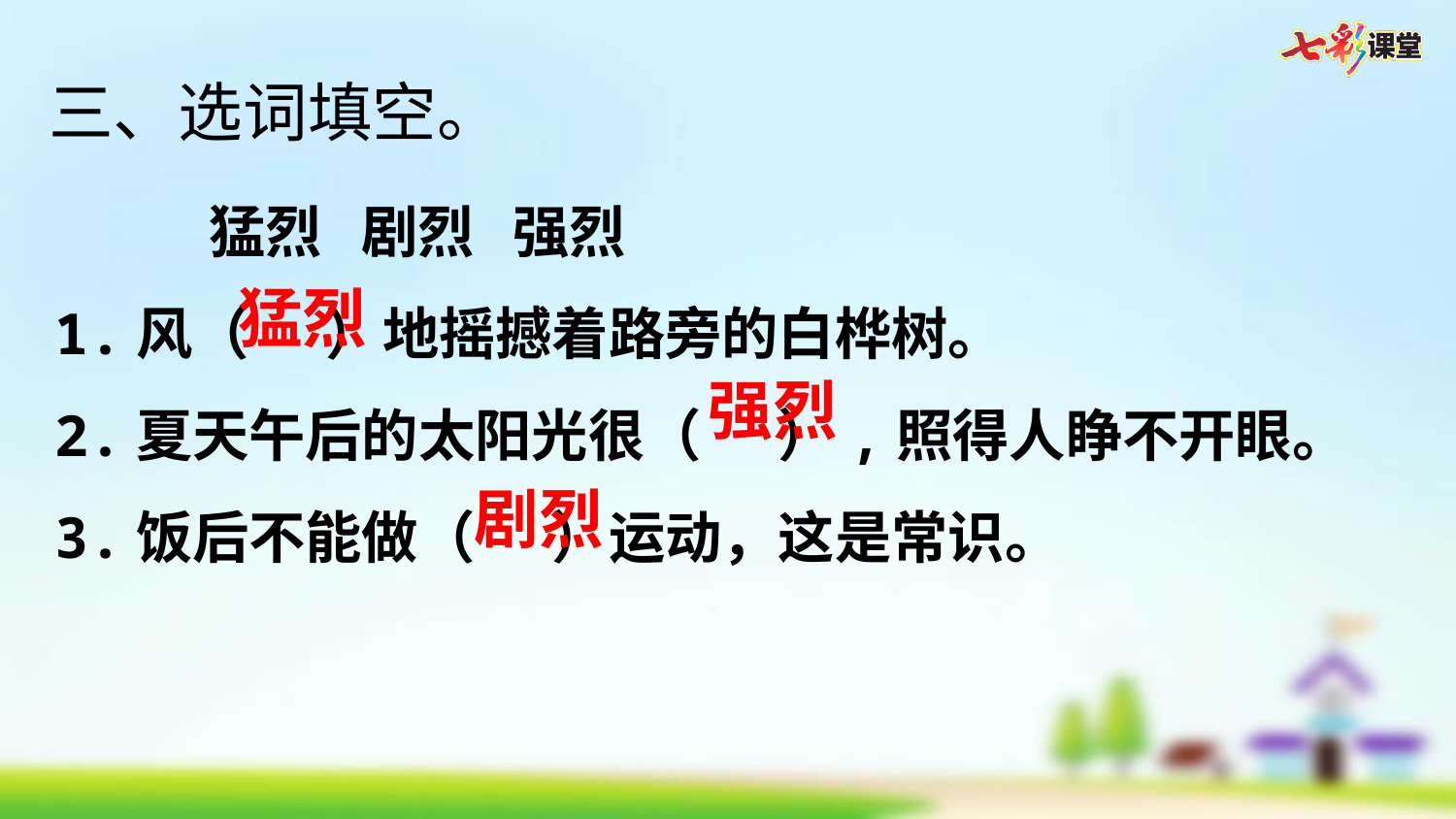

三、选词填空。
           猛烈   剧烈   强烈
1.风（      ）地摇撼着路旁的白桦树。
2.夏天午后的太阳光很（      ）,照得人睁不开眼。
3.饭后不能做（      ）运动，这是常识。
猛烈
强烈
剧烈